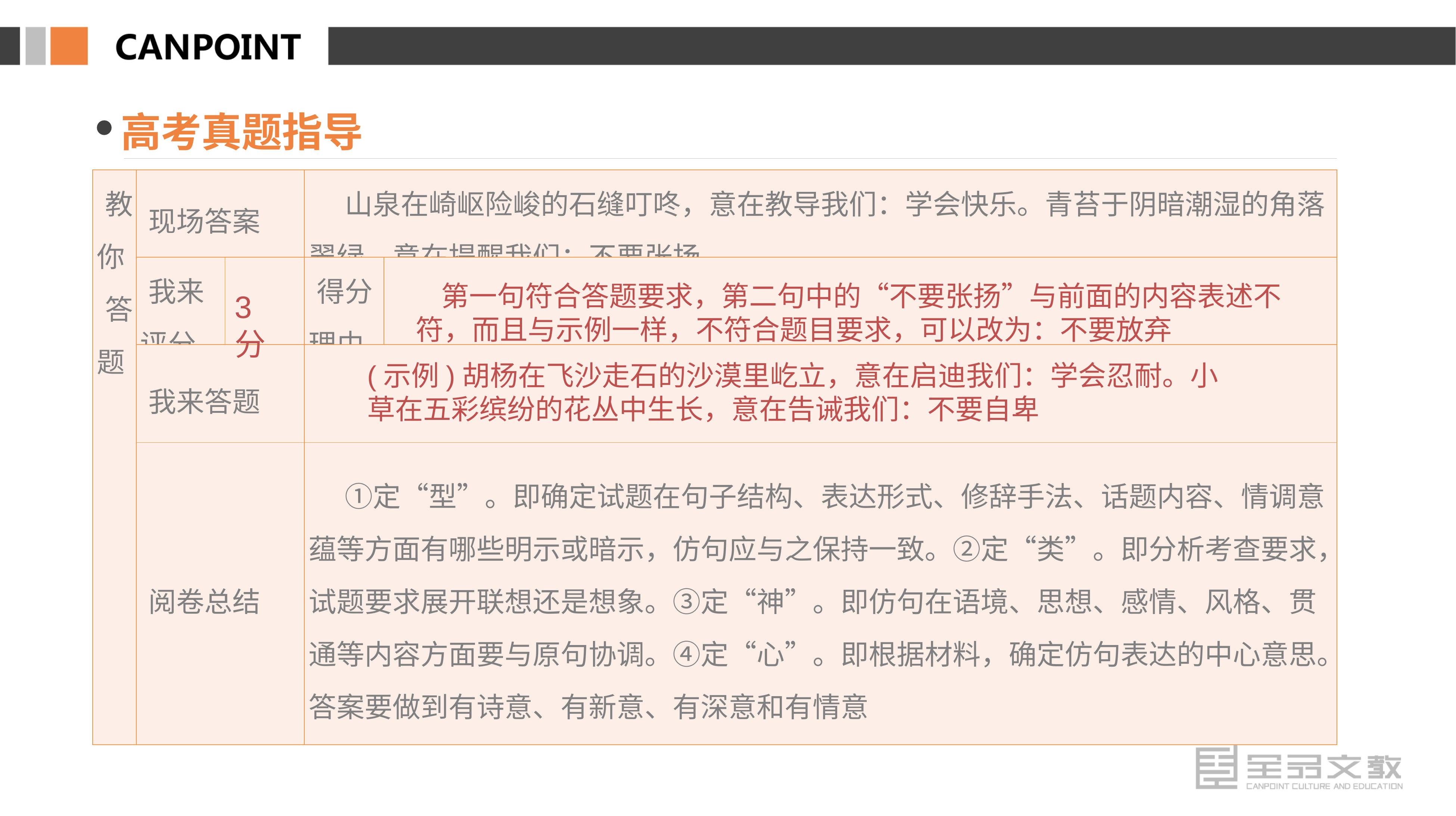

高考真题指导

| 教你 答题 | 现场答案 |  | 山泉在崎岖险峻的石缝叮咚，意在教导我们：学会快乐。青苔于阴暗潮湿的角落翠绿，意在提醒我们：不要张扬 |  |
| --- | --- | --- | --- | --- |
|  | 我来评分 |  | 得分理由 |  |
|  | 我来答题 |  |  |  |
|  | 阅卷总结 |  | ①定“型”。即确定试题在句子结构、表达形式、修辞手法、话题内容、情调意蕴等方面有哪些明示或暗示，仿句应与之保持一致。②定“类”。即分析考查要求，试题要求展开联想还是想象。③定“神”。即仿句在语境、思想、感情、风格、贯通等内容方面要与原句协调。④定“心”。即根据材料，确定仿句表达的中心意思。答案要做到有诗意、有新意、有深意和有情意 |  |
(续表)
   第一句符合答题要求，第二句中的“不要张扬”与前面的内容表述不符，而且与示例一样，不符合题目要求，可以改为：不要放弃
3分
(示例)胡杨在飞沙走石的沙漠里屹立，意在启迪我们：学会忍耐。小草在五彩缤纷的花丛中生长，意在告诫我们：不要自卑